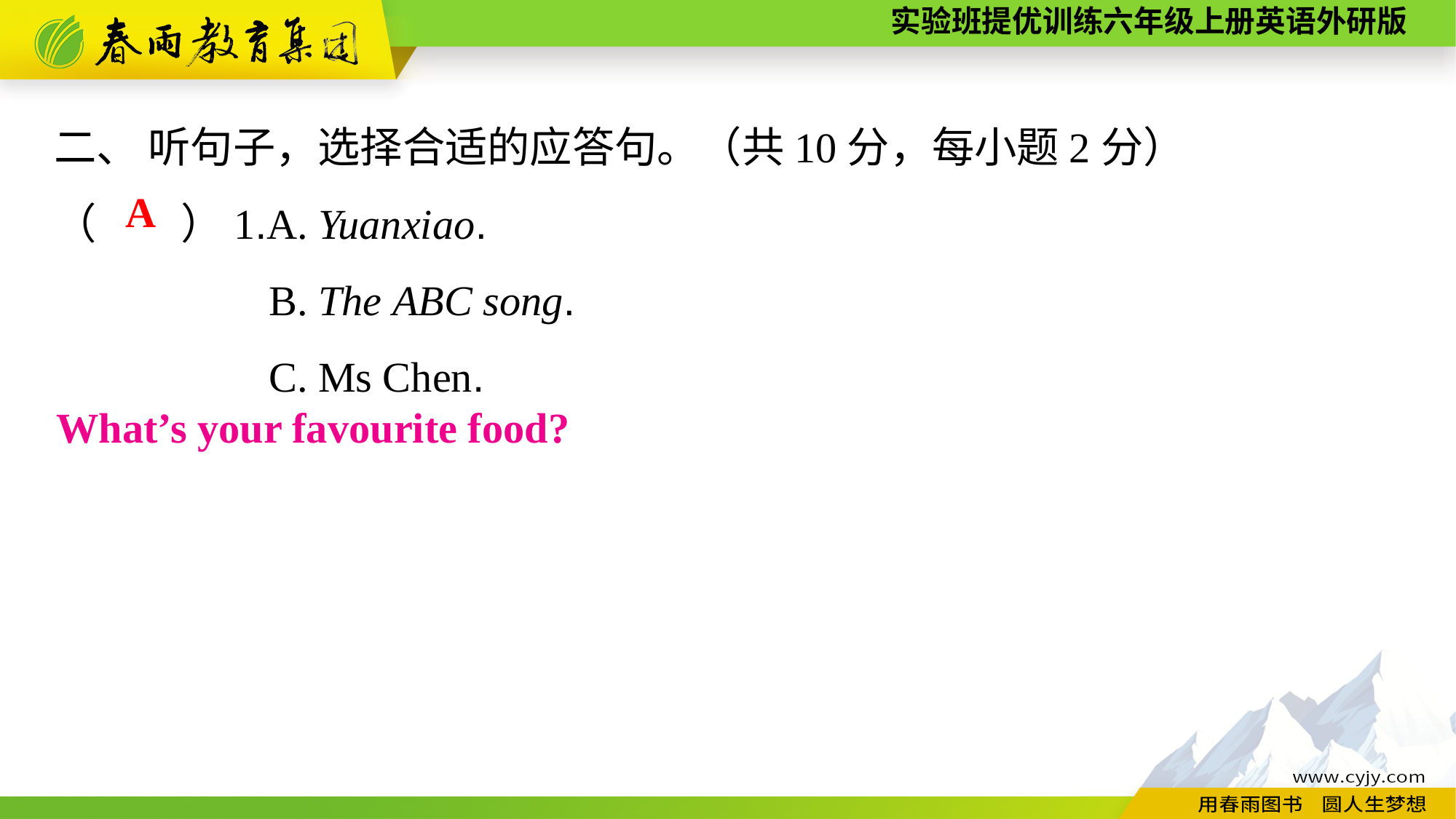

二、 听句子，选择合适的应答句。（共10分，每小题2分）
（　　）1.A. Yuanxiao.
B. The ABC song.
C. Ms Chen.
A
What’s your favourite food?